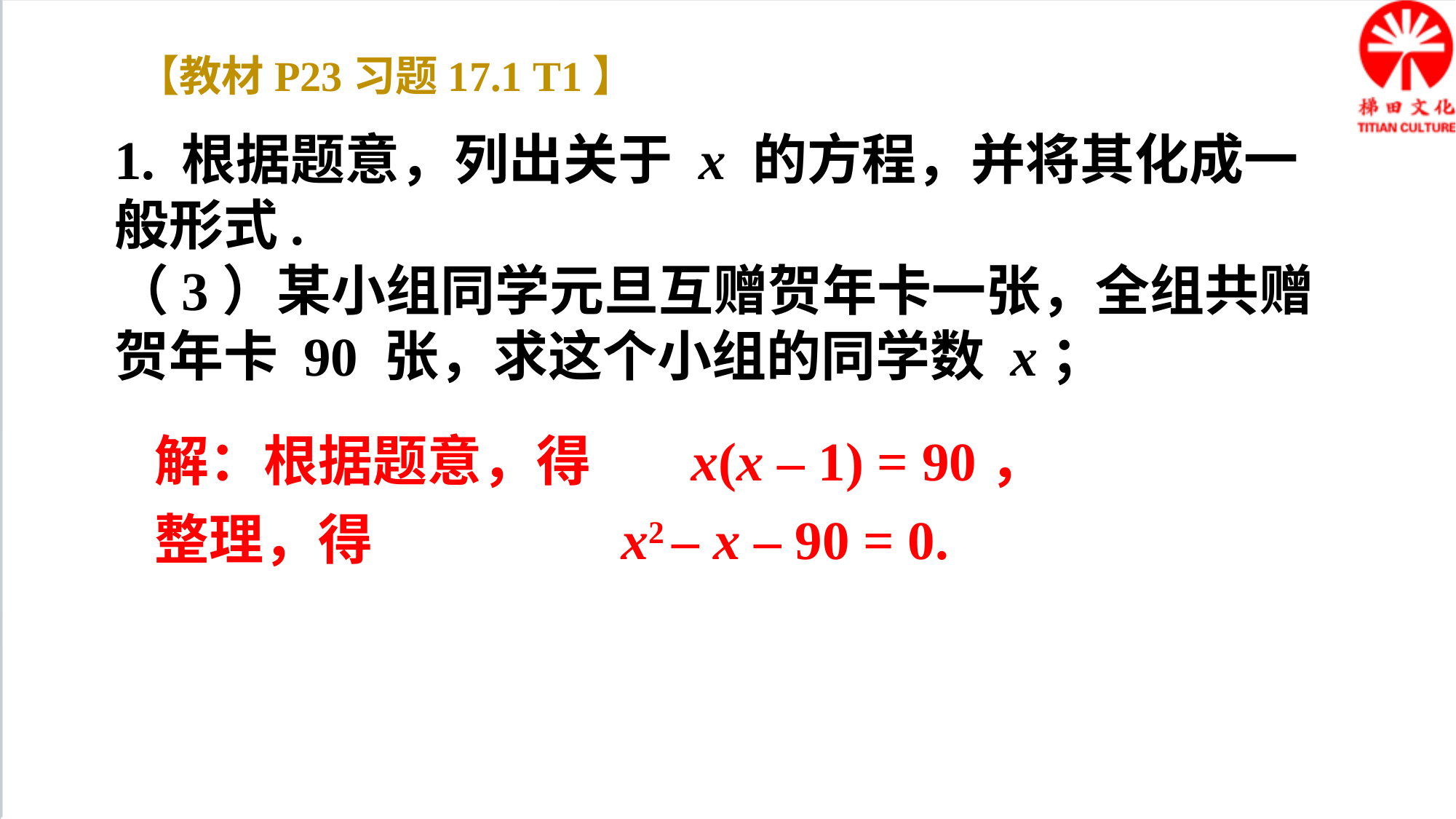

【教材P23习题17.1 T1】
1. 根据题意，列出关于 x 的方程，并将其化成一般形式.
（3）某小组同学元旦互赠贺年卡一张，全组共赠贺年卡 90 张，求这个小组的同学数 x；
解：根据题意，得       x(x – 1) = 90，
整理，得                   x2 – x – 90 = 0.